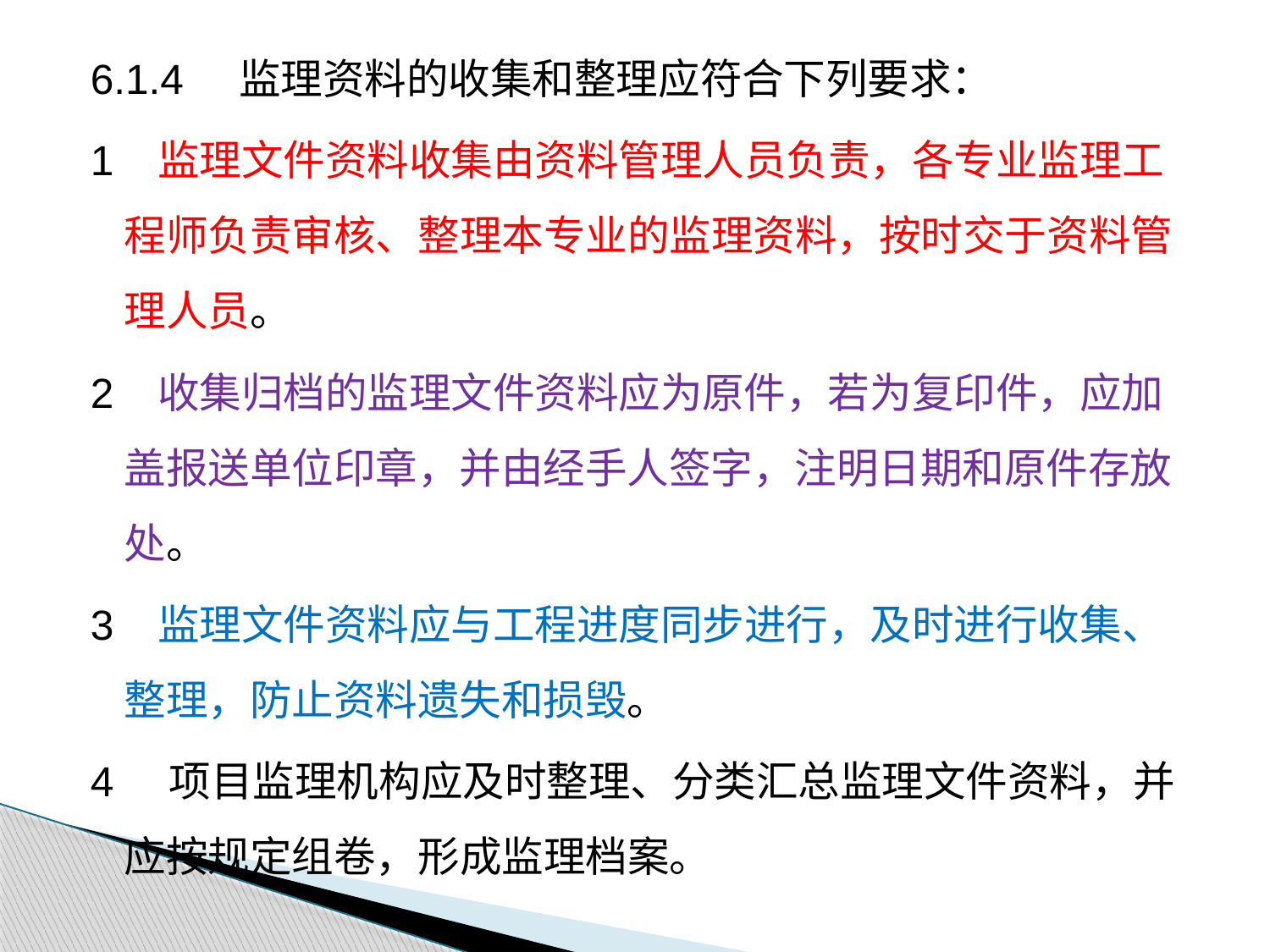

6.1.4    监理资料的收集和整理应符合下列要求：
1   监理文件资料收集由资料管理人员负责，各专业监理工程师负责审核、整理本专业的监理资料，按时交于资料管理人员。
2   收集归档的监理文件资料应为原件，若为复印件，应加盖报送单位印章，并由经手人签字，注明日期和原件存放处。
3   监理文件资料应与工程进度同步进行，及时进行收集、整理，防止资料遗失和损毁。
4    项目监理机构应及时整理、分类汇总监理文件资料，并应按规定组卷，形成监理档案。